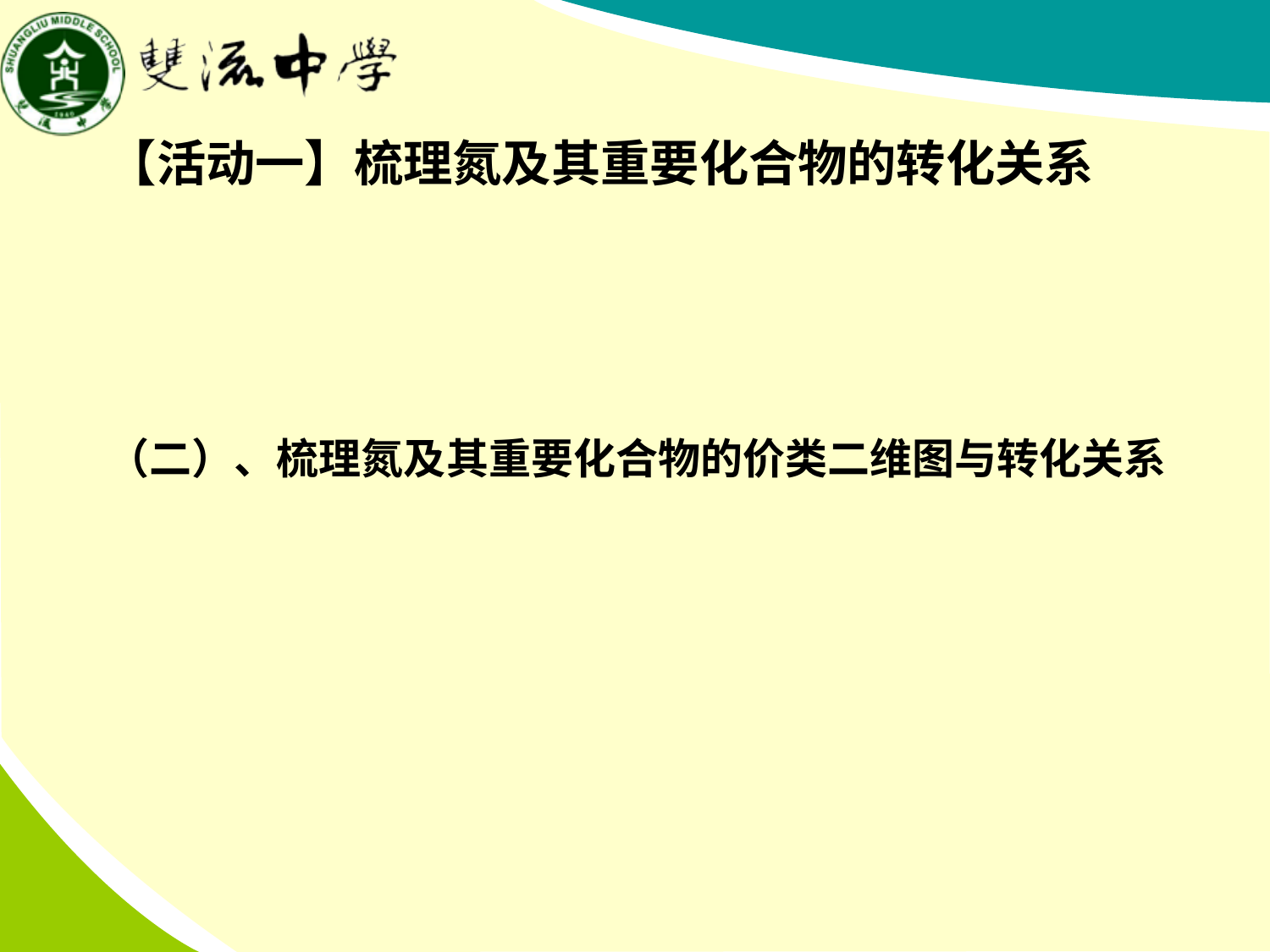

【活动一】梳理氮及其重要化合物的转化关系
（二）、梳理氮及其重要化合物的价类二维图与转化关系